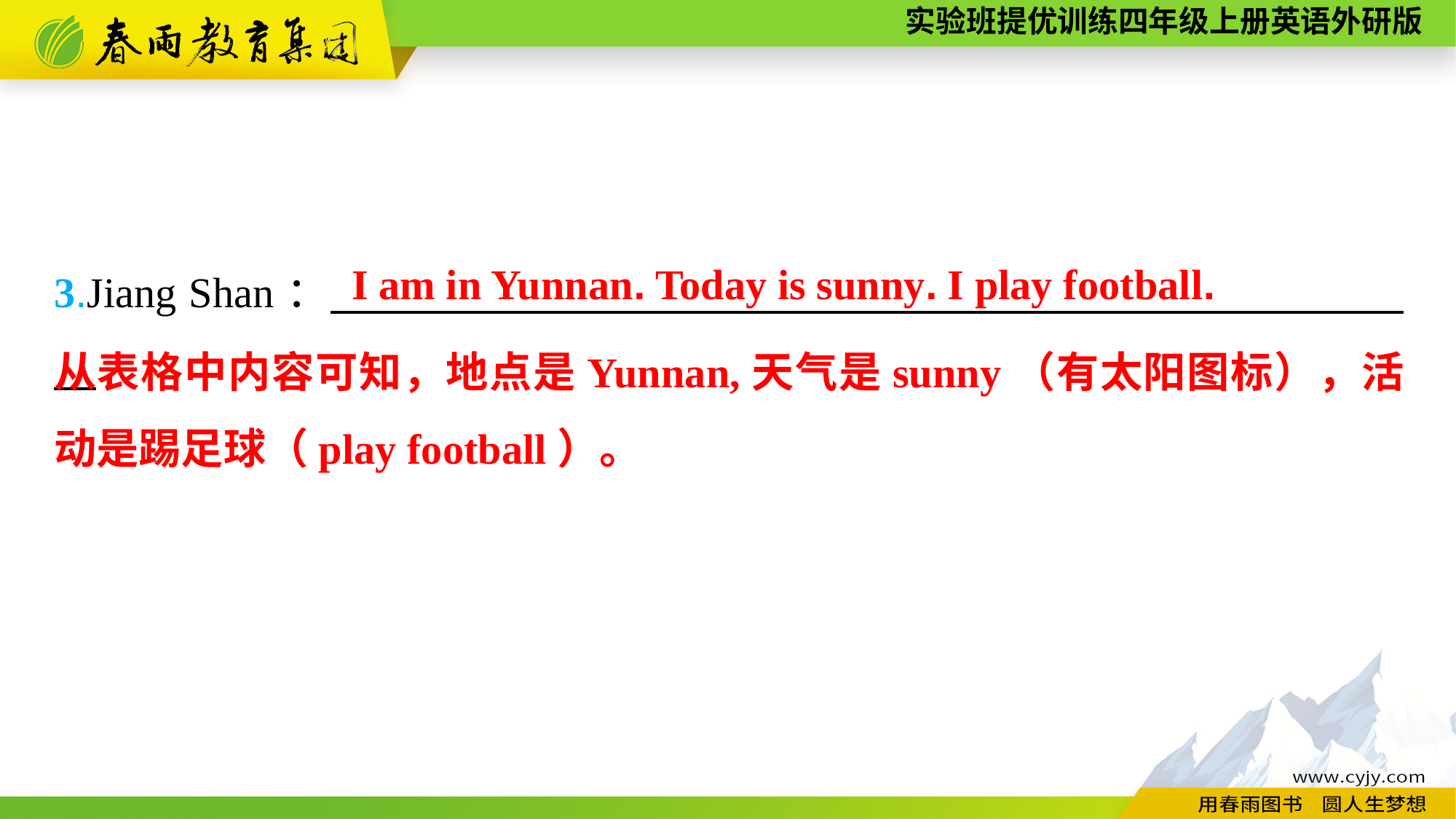

I am in Yunnan. Today is sunny. I play football.
3.Jiang Shan：　　　　　　　　　　　　　　　 　　　　　　　　　　.
从表格中内容可知，地点是Yunnan,天气是sunny（有太阳图标），活动是踢足球（play football）。